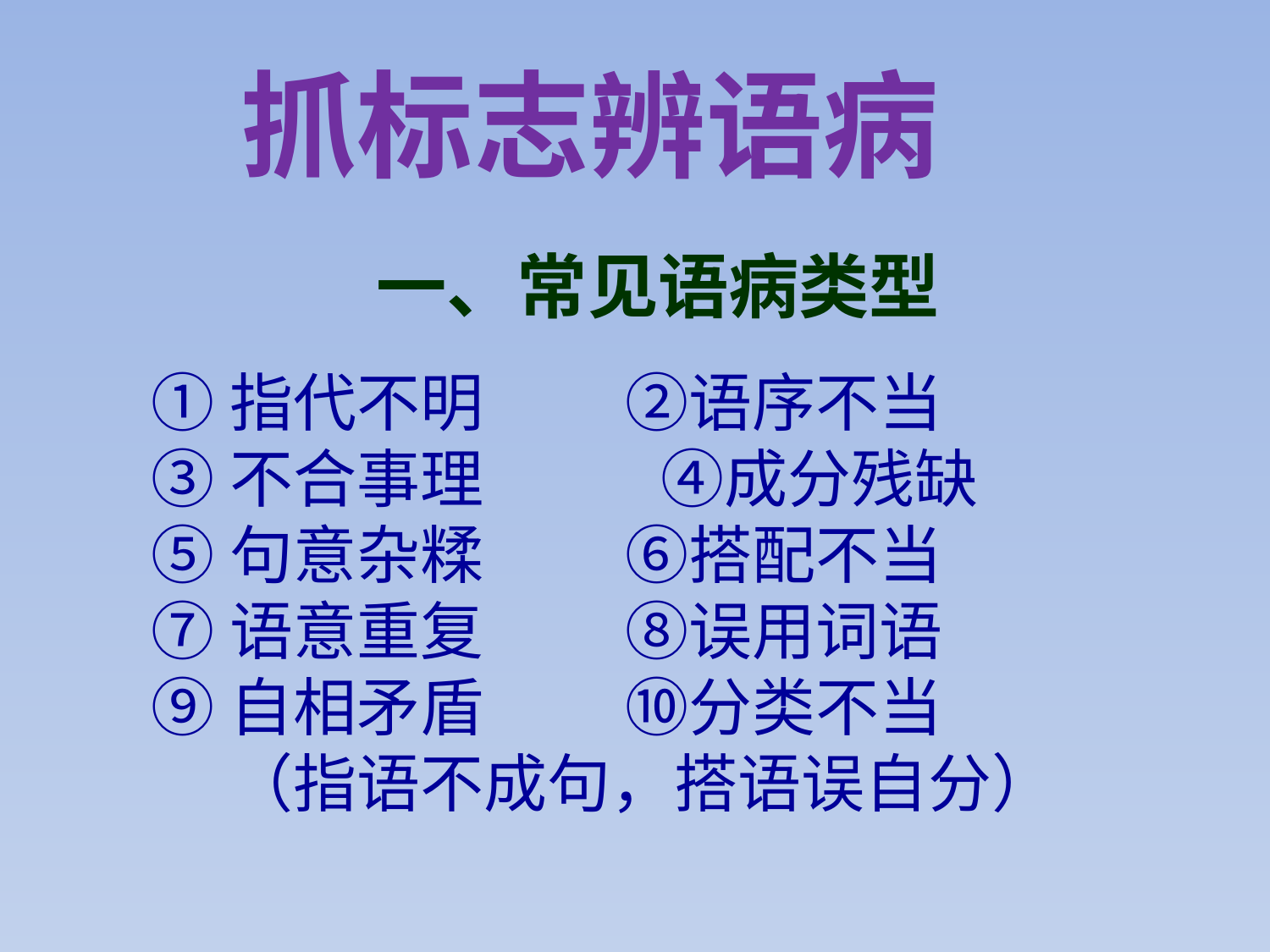

抓标志辨语病
一、常见语病类型
①指代不明          ②语序不当
③不合事理        　④成分残缺
⑤句意杂糅          ⑥搭配不当
⑦语意重复          ⑧误用词语
⑨自相矛盾          ⑩分类不当
（指语不成句，搭语误自分）